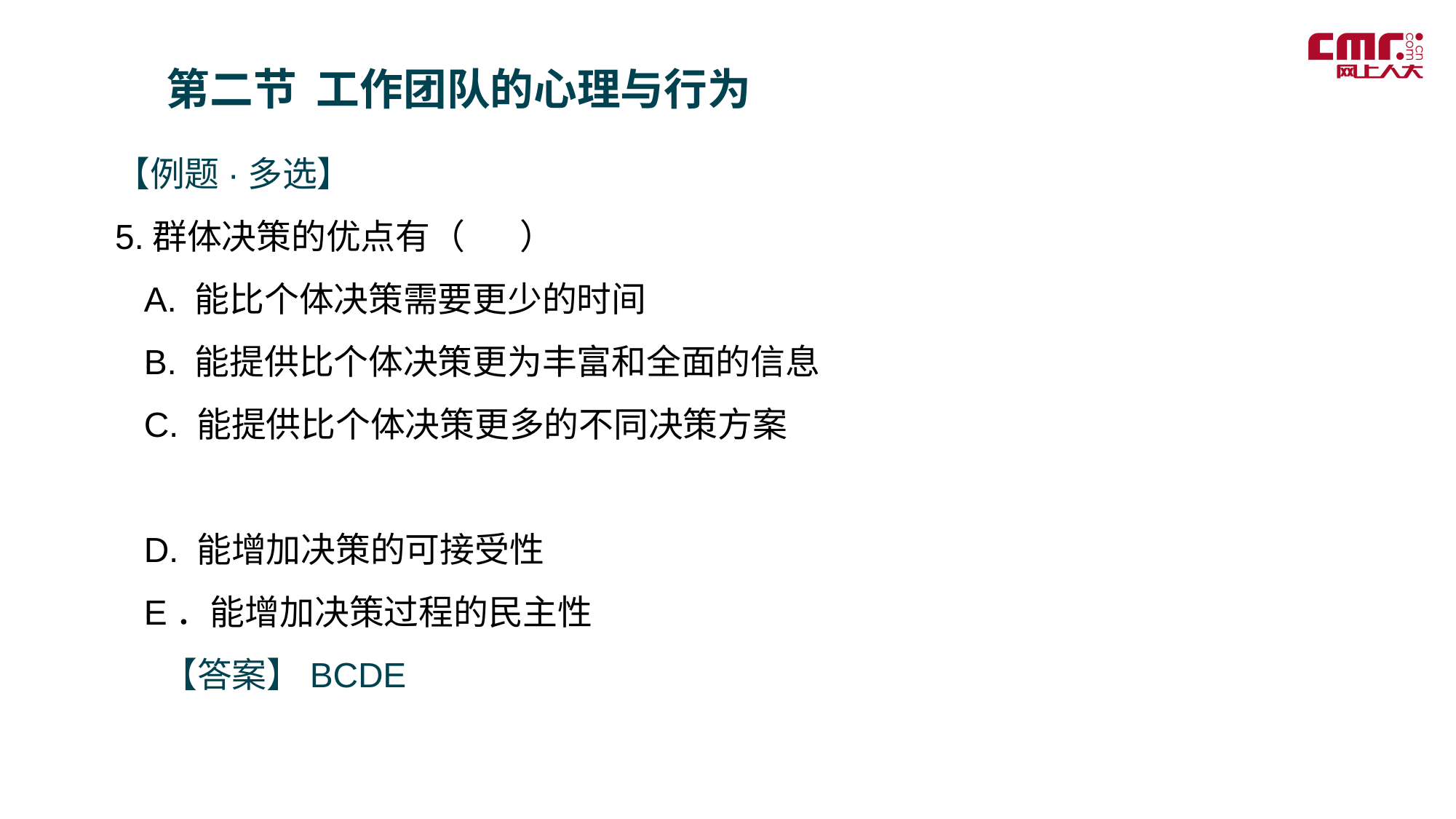

第二节  工作团队的心理与行为
【例题·多选】
5.群体决策的优点有（       ）
   A. 能比个体决策需要更少的时间
   B. 能提供比个体决策更为丰富和全面的信息
   C. 能提供比个体决策更多的不同决策方案
   D. 能增加决策的可接受性
   E．能增加决策过程的民主性
     【答案】BCDE